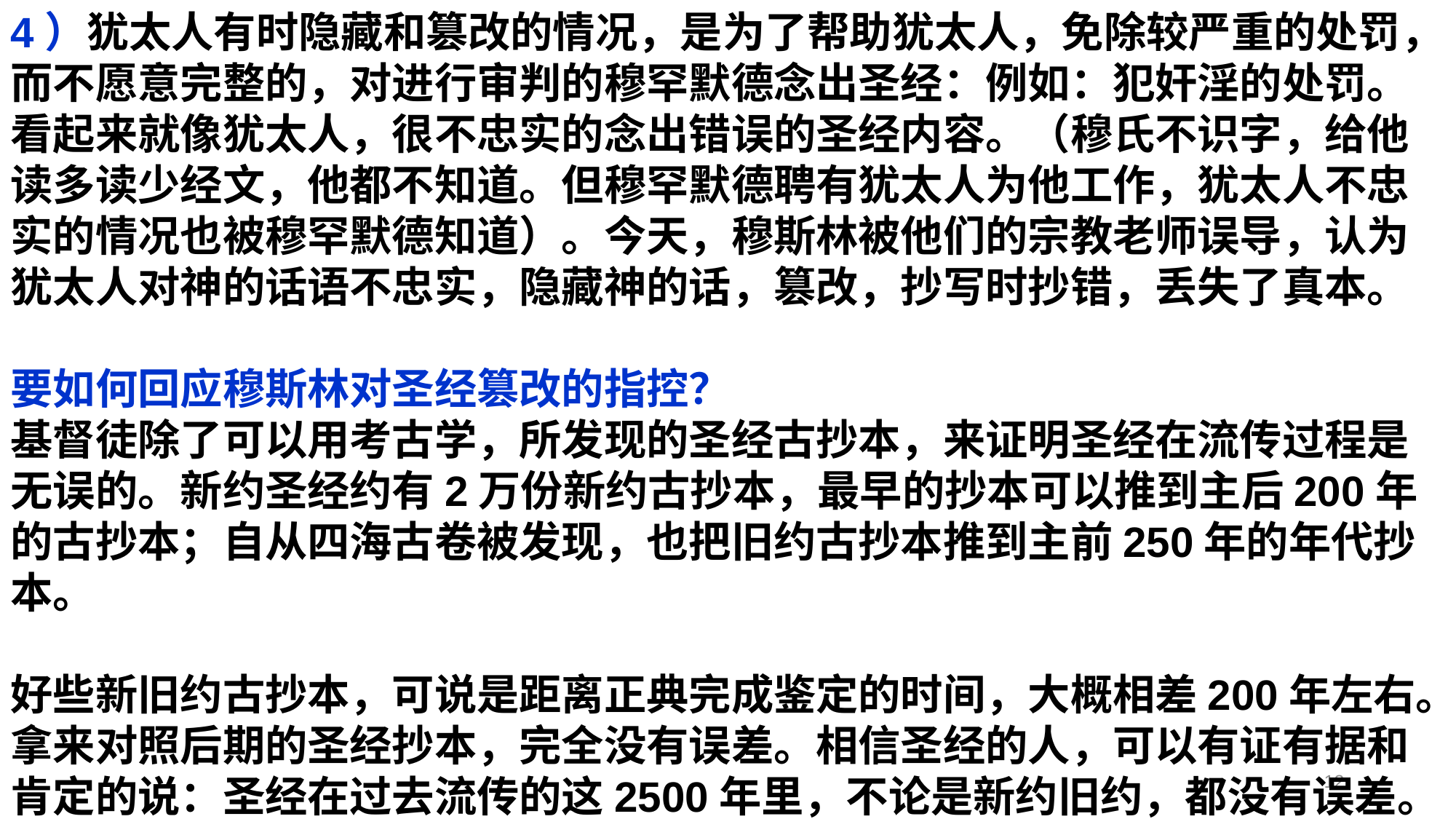

4）犹太人有时隐藏和篡改的情况，是为了帮助犹太人，免除较严重的处罚，而不愿意完整的，对进行审判的穆罕默德念出圣经：例如：犯奸淫的处罚。看起来就像犹太人，很不忠实的念出错误的圣经内容。（穆氏不识字，给他读多读少经文，他都不知道。但穆罕默德聘有犹太人为他工作，犹太人不忠实的情况也被穆罕默德知道）。今天，穆斯林被他们的宗教老师误导，认为犹太人对神的话语不忠实，隐藏神的话，篡改，抄写时抄错，丢失了真本。

要如何回应穆斯林对圣经篡改的指控？
基督徒除了可以用考古学，所发现的圣经古抄本，来证明圣经在流传过程是无误的。新约圣经约有2万份新约古抄本，最早的抄本可以推到主后200年的古抄本；自从四海古卷被发现，也把旧约古抄本推到主前250年的年代抄本。

好些新旧约古抄本，可说是距离正典完成鉴定的时间，大概相差200年左右。拿来对照后期的圣经抄本，完全没有误差。相信圣经的人，可以有证有据和肯定的说：圣经在过去流传的这2500年里，不论是新约旧约，都没有误差。
12